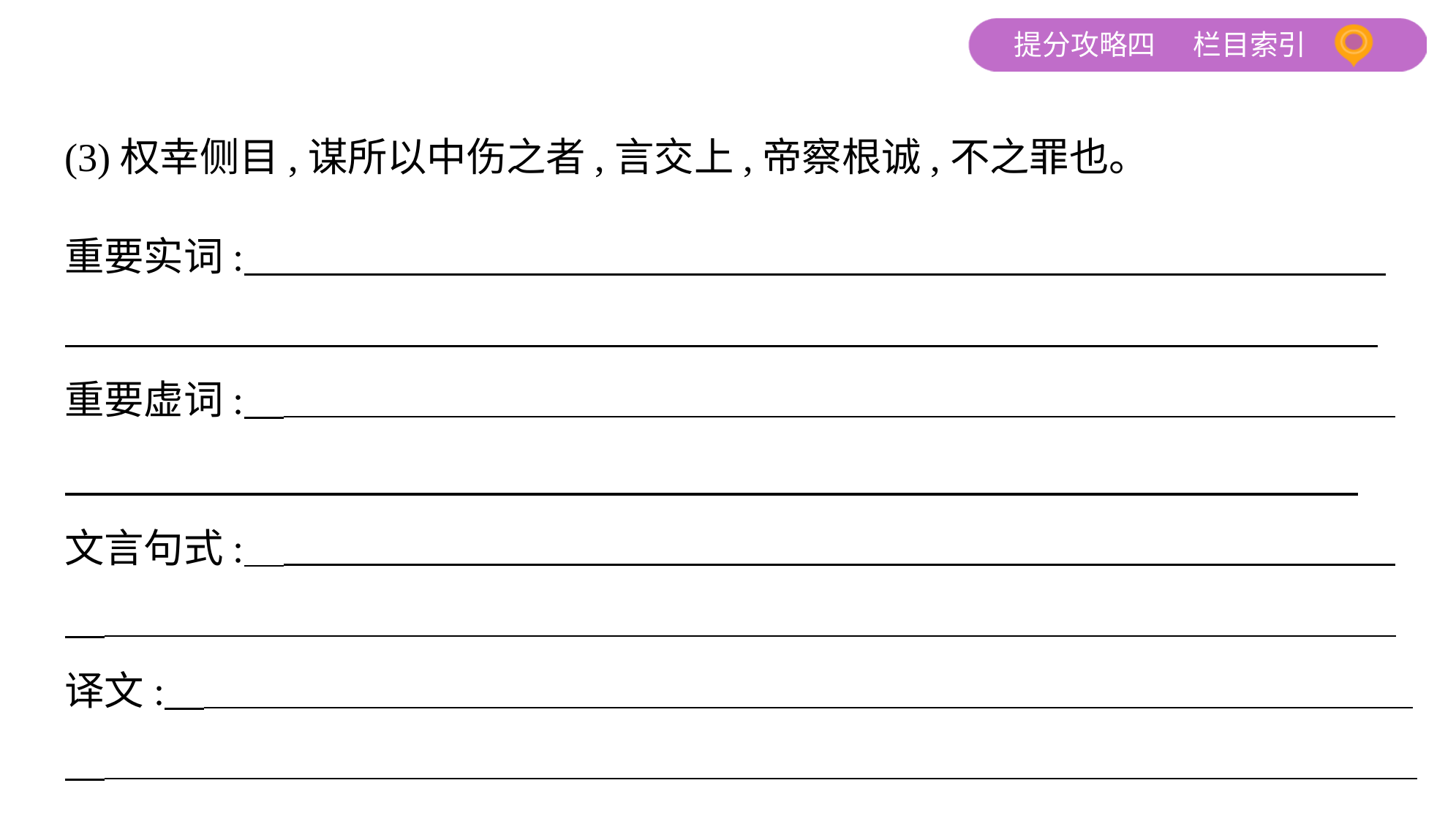

(3)权幸侧目,谋所以中伤之者,言交上,帝察根诚,不之罪也。
重要实词:

重要虚词:

文言句式:

译文: